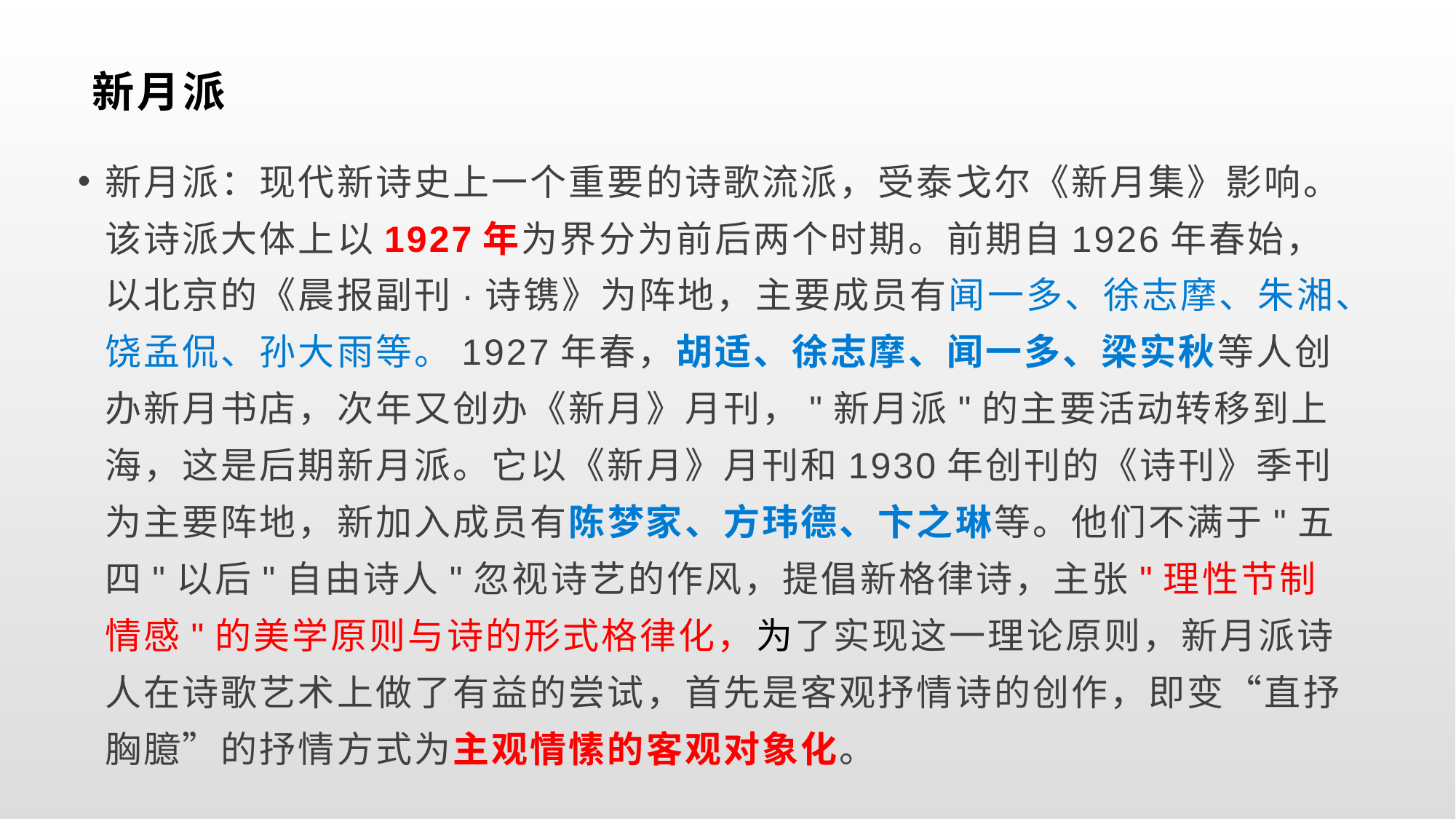

# 新月派
新月派：现代新诗史上一个重要的诗歌流派，受泰戈尔《新月集》影响。该诗派大体上以1927年为界分为前后两个时期。前期自1926年春始，以北京的《晨报副刊·诗镌》为阵地，主要成员有闻一多、徐志摩、朱湘、饶孟侃、孙大雨等。1927年春，胡适、徐志摩、闻一多、梁实秋等人创办新月书店，次年又创办《新月》月刊，"新月派"的主要活动转移到上海，这是后期新月派。它以《新月》月刊和1930年创刊的《诗刊》季刊为主要阵地，新加入成员有陈梦家、方玮德、卞之琳等。他们不满于"五四"以后"自由诗人"忽视诗艺的作风，提倡新格律诗，主张"理性节制情感"的美学原则与诗的形式格律化，为了实现这一理论原则，新月派诗人在诗歌艺术上做了有益的尝试，首先是客观抒情诗的创作，即变“直抒胸臆”的抒情方式为主观情愫的客观对象化。